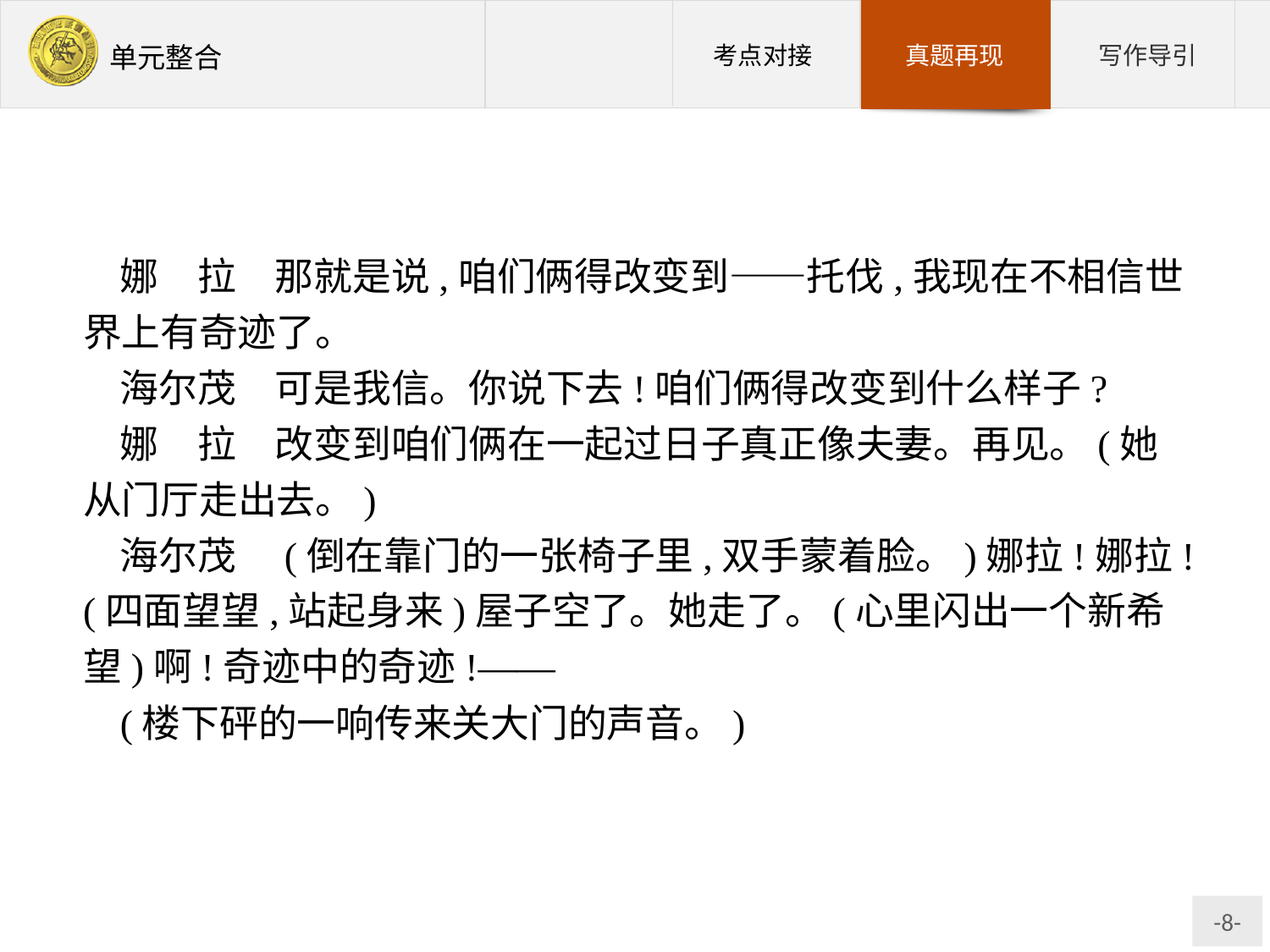

娜　拉　那就是说,咱们俩得改变到——托伐,我现在不相信世界上有奇迹了。
海尔茂　可是我信。你说下去!咱们俩得改变到什么样子?
娜　拉　改变到咱们俩在一起过日子真正像夫妻。再见。(她从门厅走出去。)
海尔茂　(倒在靠门的一张椅子里,双手蒙着脸。)娜拉!娜拉!(四面望望,站起身来)屋子空了。她走了。(心里闪出一个新希望)啊!奇迹中的奇迹!——
(楼下砰的一响传来关大门的声音。)